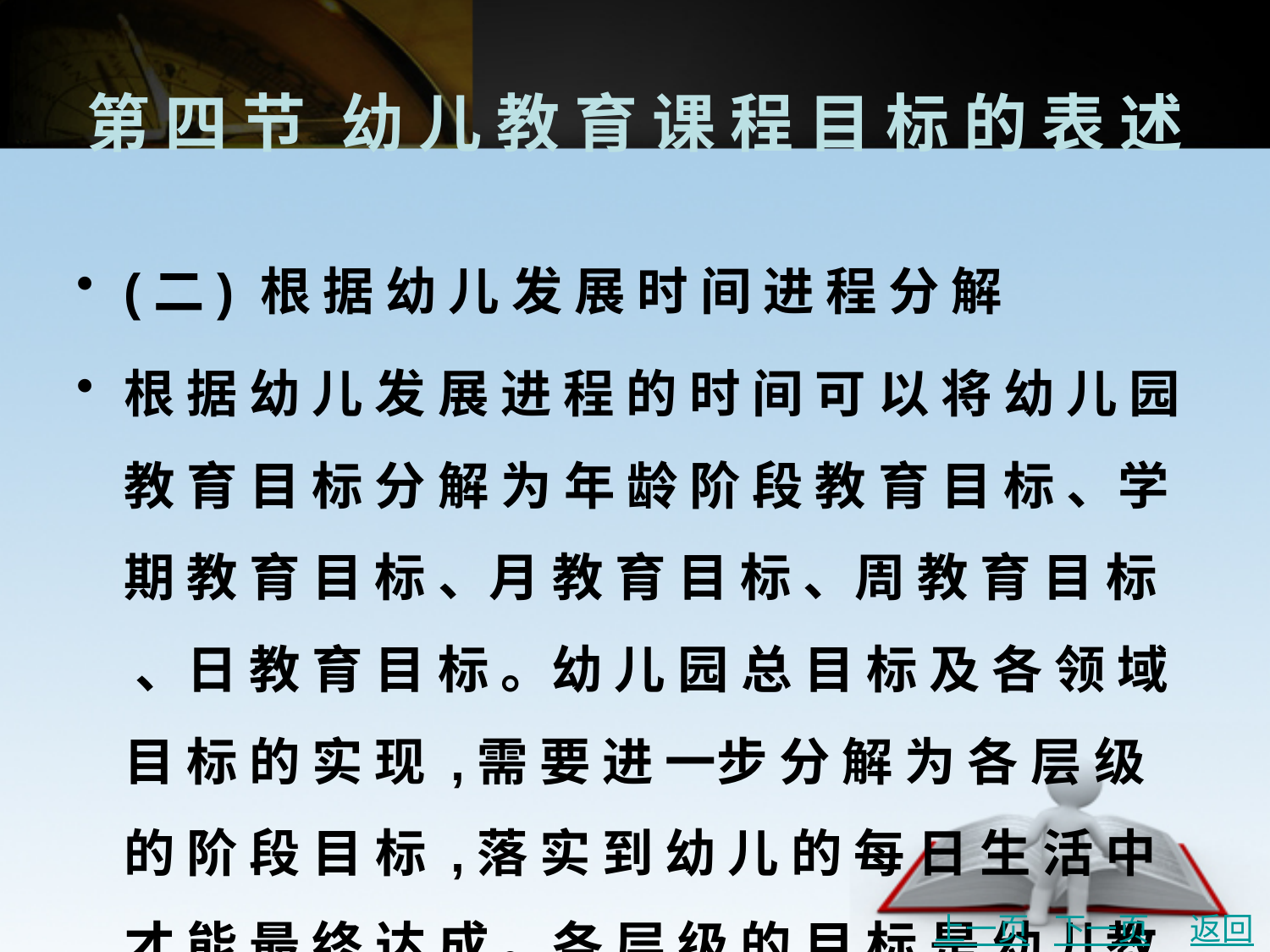

# 第 四 节	幼 儿 教 育 课 程 目 标 的 表 述
(二) 根 据 幼 儿 发 展 时 间 进 程 分 解
根 据 幼 儿 发 展 进 程 的 时 间 可 以 将 幼 儿 园 教 育 目 标 分 解 为 年 龄 阶 段 教 育 目 标 、学 期 教 育 目 标 、月 教 育 目 标 、周 教 育 目 标 、日 教 育 目 标 。幼 儿 园 总 目 标 及 各 领 域 目 标 的 实 现 ,需 要 进 一步 分 解 为 各 层 级 的 阶 段 目 标 ,落 实 到 幼 儿 的 每 日 生 活 中 才 能 最 终 达 成 。各 层 级 的 目 标 是 幼 儿教 师 制 订 工 作 及 课 程 计 划 的 重 要 依 据 。

上一页
下一页
返回